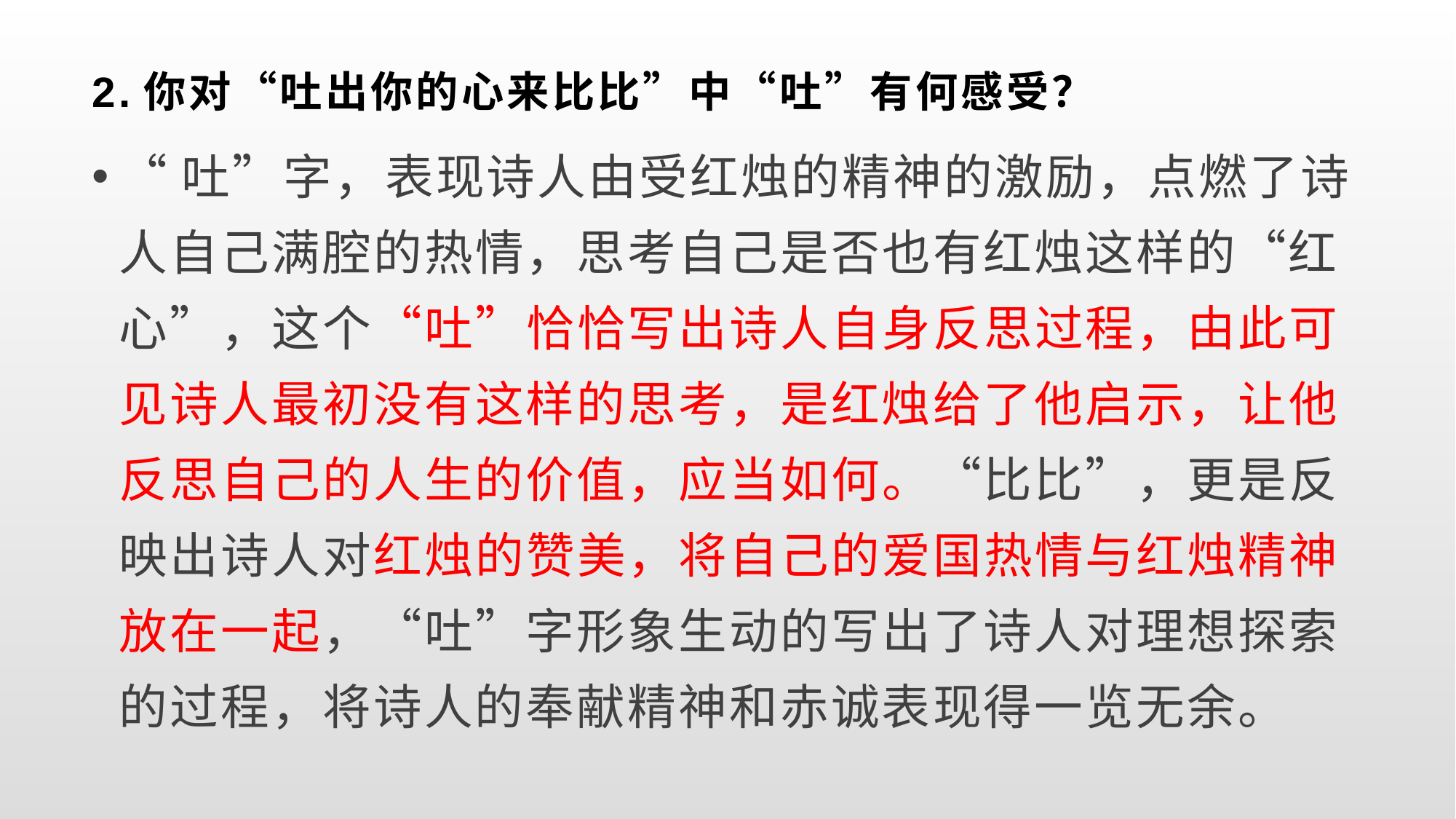

# 2.你对“吐出你的心来比比”中“吐”有何感受？
“吐”字，表现诗人由受红烛的精神的激励，点燃了诗人自己满腔的热情，思考自己是否也有红烛这样的“红心”，这个“吐”恰恰写出诗人自身反思过程，由此可见诗人最初没有这样的思考，是红烛给了他启示，让他反思自己的人生的价值，应当如何。“比比”，更是反映出诗人对红烛的赞美，将自己的爱国热情与红烛精神放在一起，“吐”字形象生动的写出了诗人对理想探索的过程，将诗人的奉献精神和赤诚表现得一览无余。